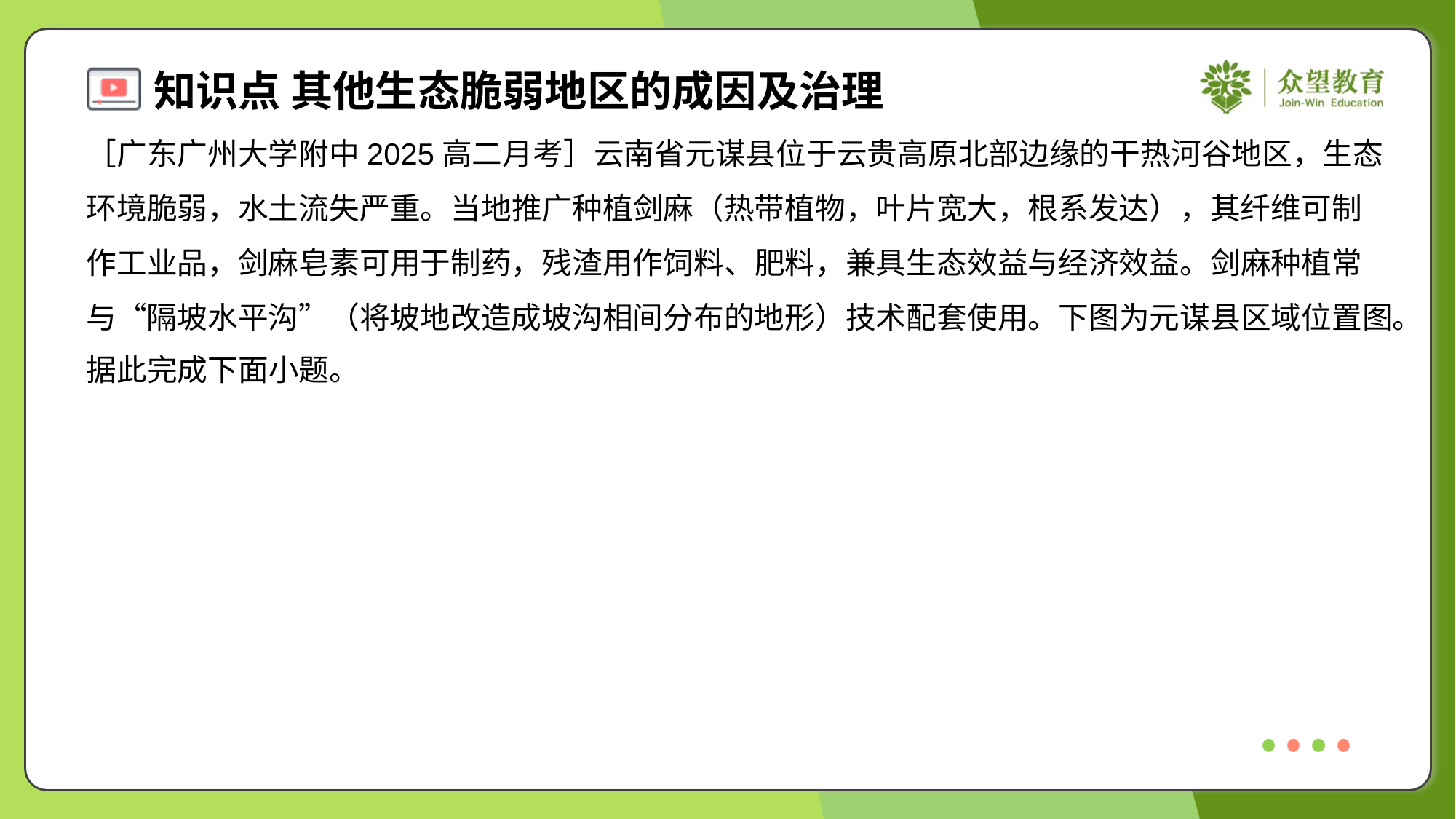

［广东广州大学附中2025高二月考］云南省元谋县位于云贵高原北部边缘的干热河谷地区，生态
环境脆弱，水土流失严重。当地推广种植剑麻（热带植物，叶片宽大，根系发达），其纤维可制
作工业品，剑麻皂素可用于制药，残渣用作饲料、肥料，兼具生态效益与经济效益。剑麻种植常
与“隔坡水平沟”（将坡地改造成坡沟相间分布的地形）技术配套使用。下图为元谋县区域位置图。
据此完成下面小题。#1